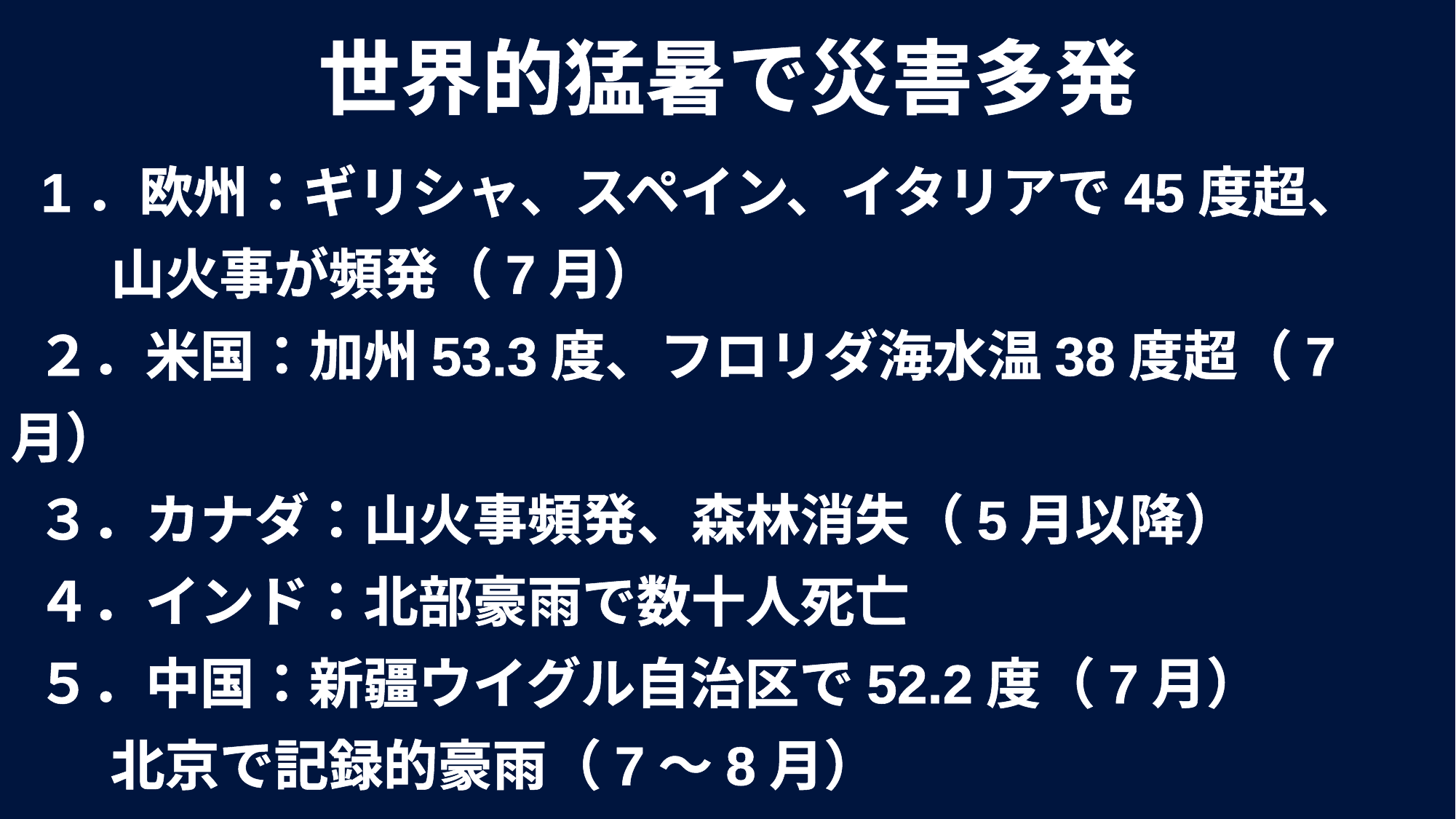

世界的猛暑で災害多発
  1．欧州：ギリシャ、スペイン、イタリアで45度超、
       山火事が頻発（7月）
 ２．米国：加州53.3度、フロリダ海水温38度超（7月）
 ３．カナダ：山火事頻発、森林消失（5月以降）
 ４．インド：北部豪雨で数十人死亡
 ５．中国：新疆ウイグル自治区で52.2度（7月）
       北京で記録的豪雨（7～8月）
 ６．メキシコ：熱中症などで200人超死亡